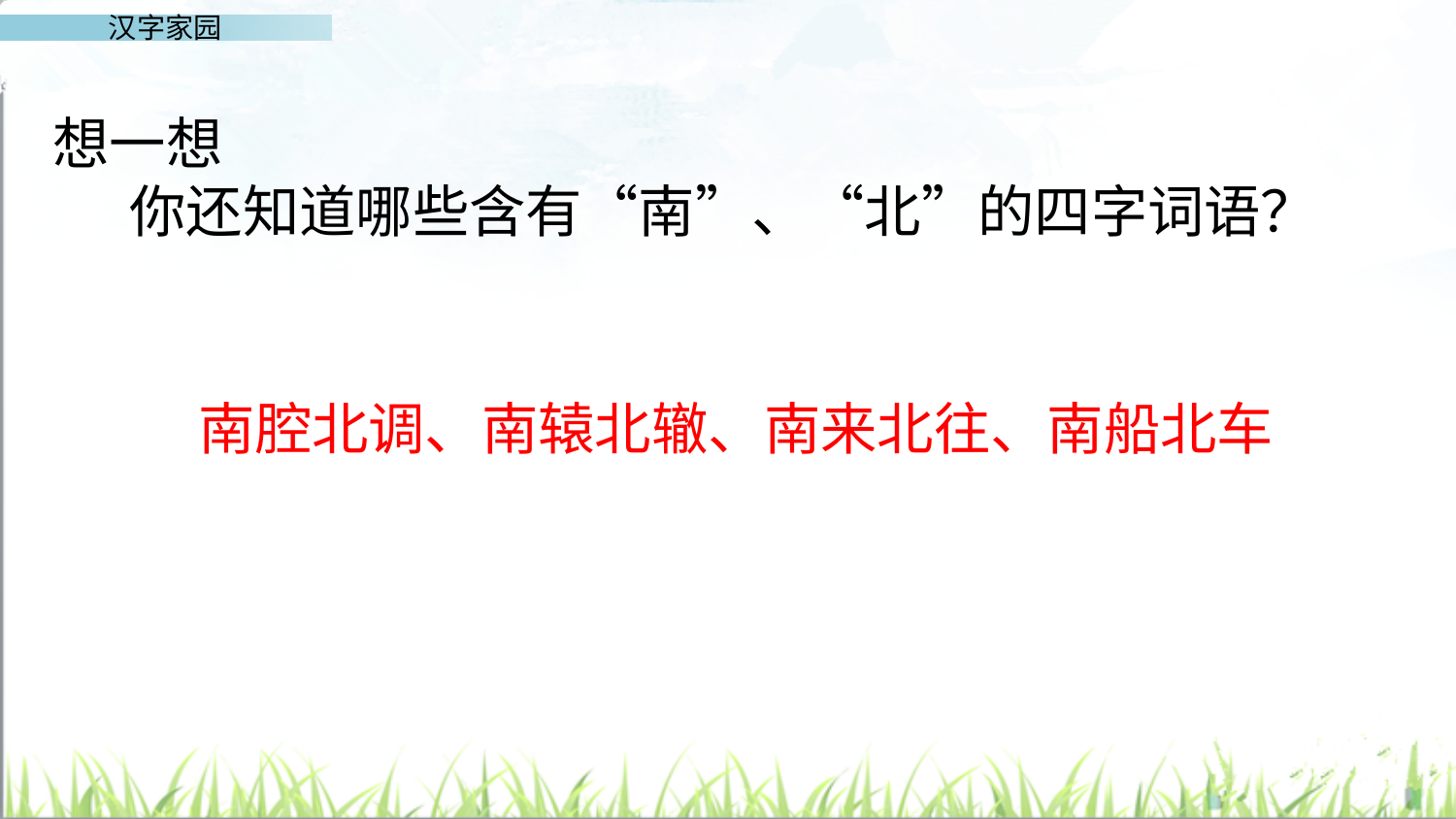

想一想
     你还知道哪些含有“南”、“北”的四字词语？
南腔北调、南辕北辙、南来北往、南船北车